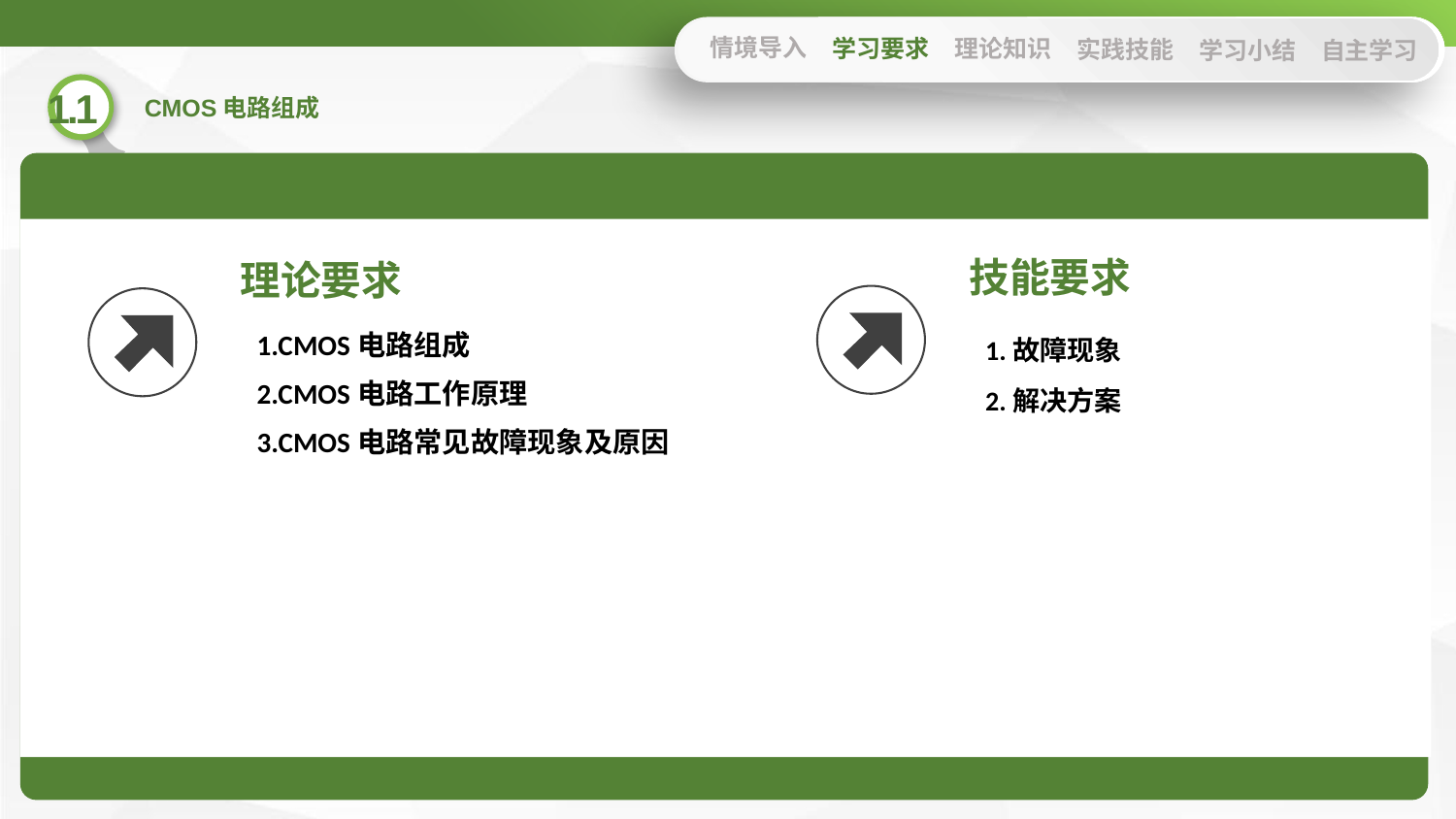

情境导入
学习要求
理论知识
实践技能
学习小结
自主学习

技能要求

理论要求

1.CMOS电路组成
1.故障现象
2.CMOS电路工作原理
2.解决方案
3.CMOS电路常见故障现象及原因